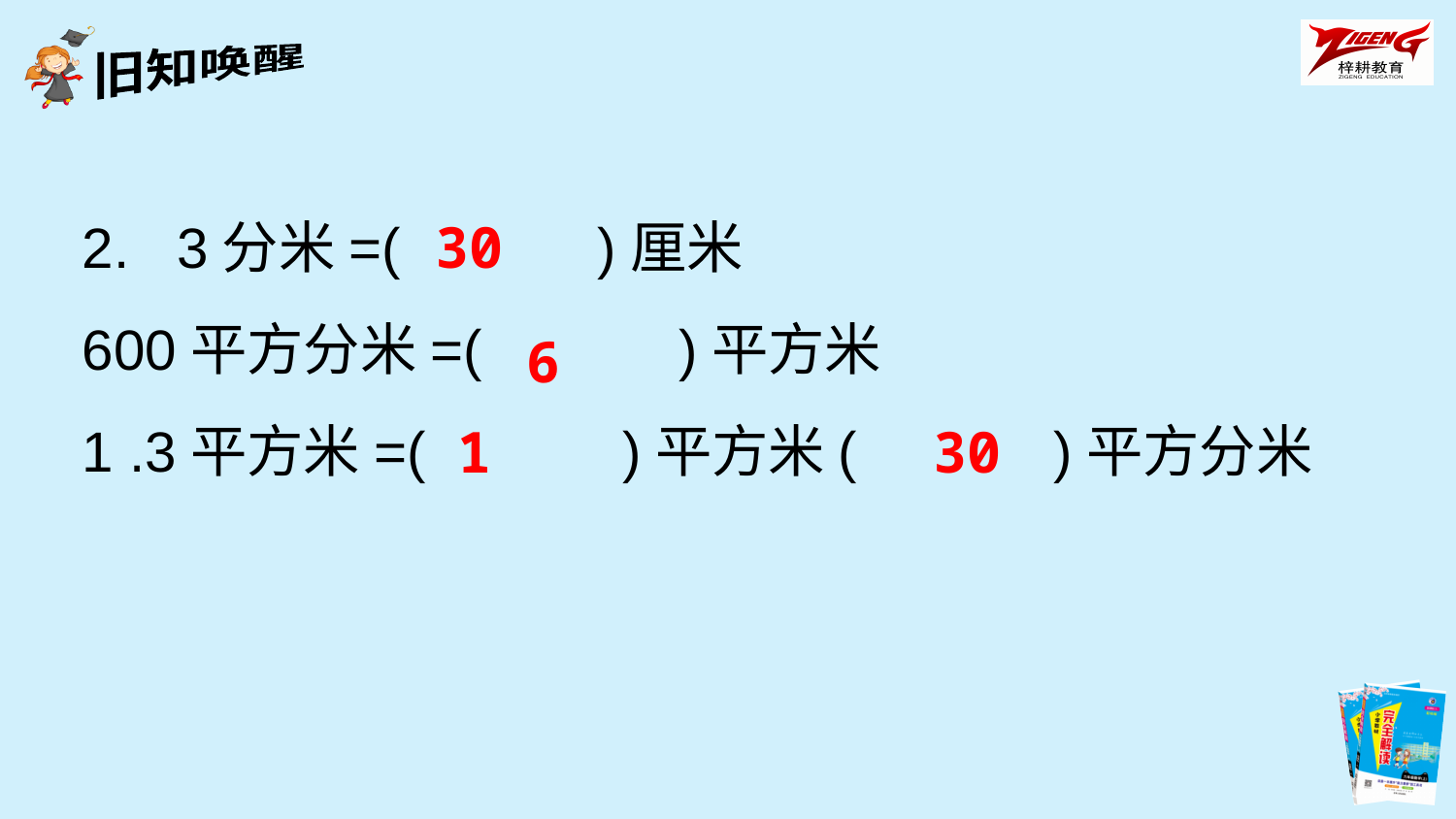

2.   3分米=(　　　)厘米
600平方分米=(　　　)平方米
1 .3平方米=(　　　)平方米(　　　)平方分米
30
6
1             30